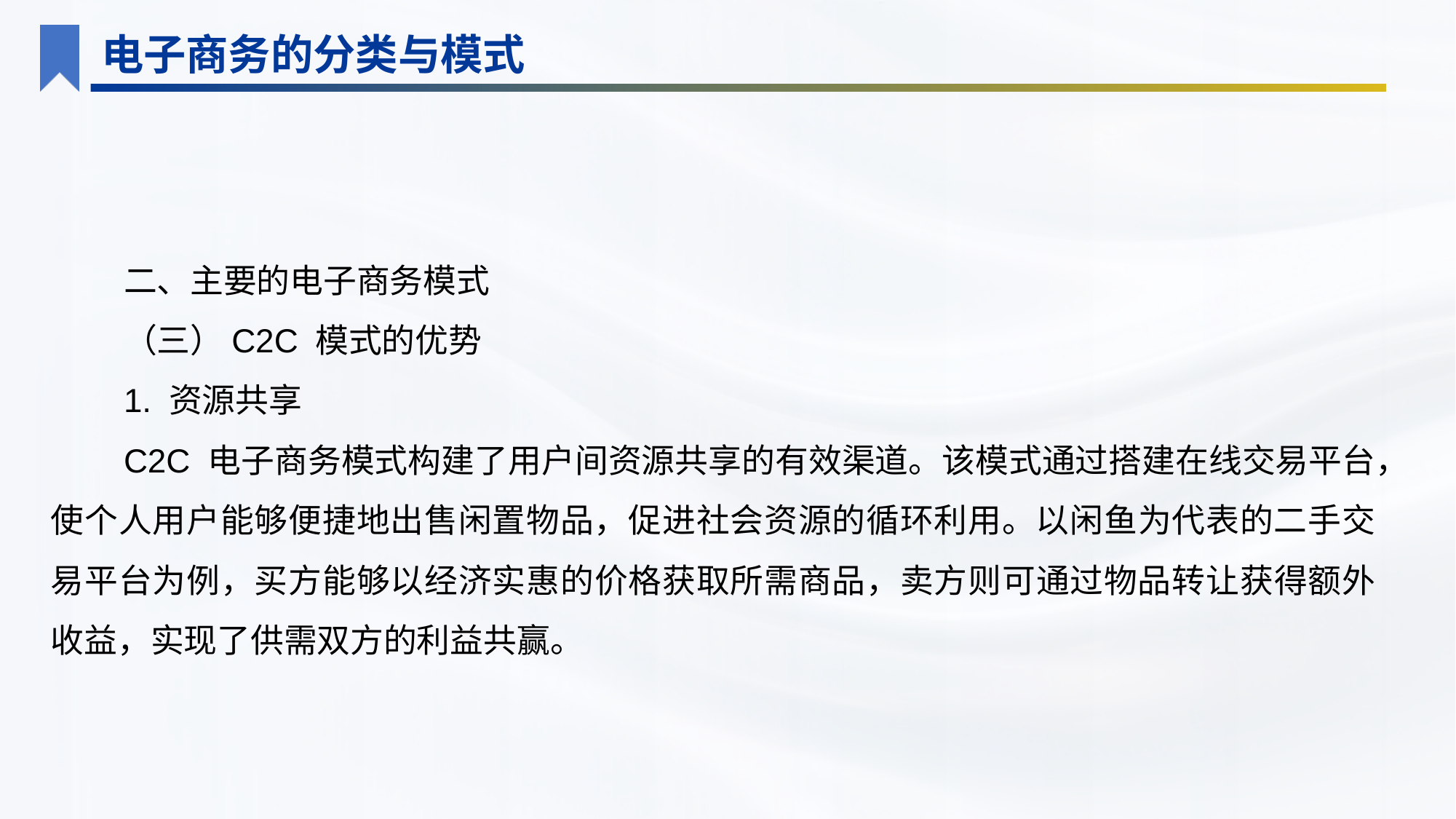

电子商务的分类与模式
二、主要的电子商务模式
（三）C2C 模式的优势
1. 资源共享
C2C 电子商务模式构建了用户间资源共享的有效渠道。该模式通过搭建在线交易平台，使个人用户能够便捷地出售闲置物品，促进社会资源的循环利用。以闲鱼为代表的二手交易平台为例，买方能够以经济实惠的价格获取所需商品，卖方则可通过物品转让获得额外收益，实现了供需双方的利益共赢。